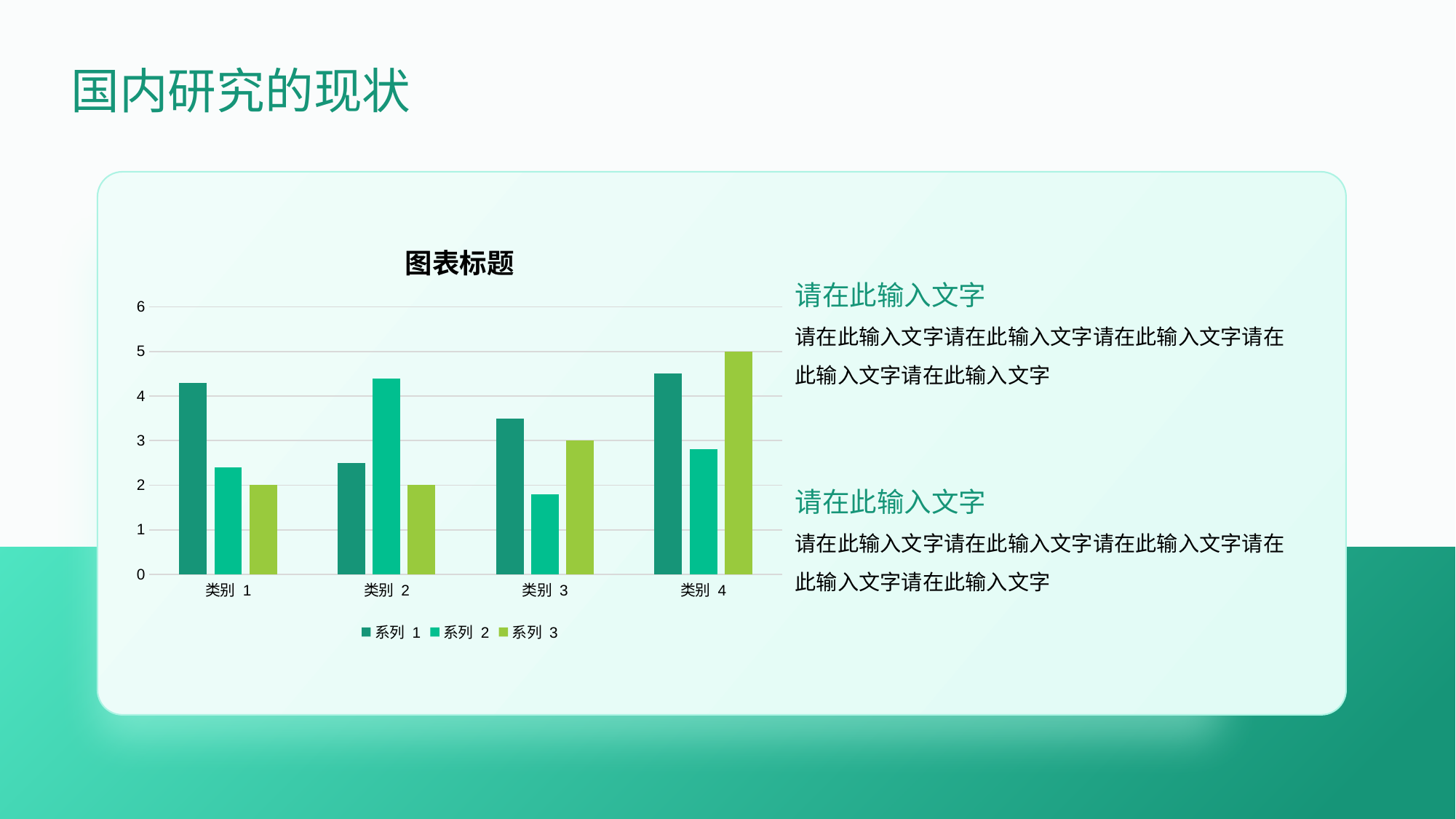

国内研究的现状

### Chart: 图表标题

| Category | 系列 1 | 系列 2 | 系列 3 |
|---|---|---|---|
| 类别 1 | 4.3 | 2.4 | 2.0 |
| 类别 2 | 2.5 | 4.4 | 2.0 |
| 类别 3 | 3.5 | 1.8 | 3.0 |
| 类别 4 | 4.5 | 2.8 | 5.0 |
请在此输入文字
请在此输入文字请在此输入文字请在此输入文字请在此输入文字请在此输入文字
请在此输入文字
请在此输入文字请在此输入文字请在此输入文字请在此输入文字请在此输入文字